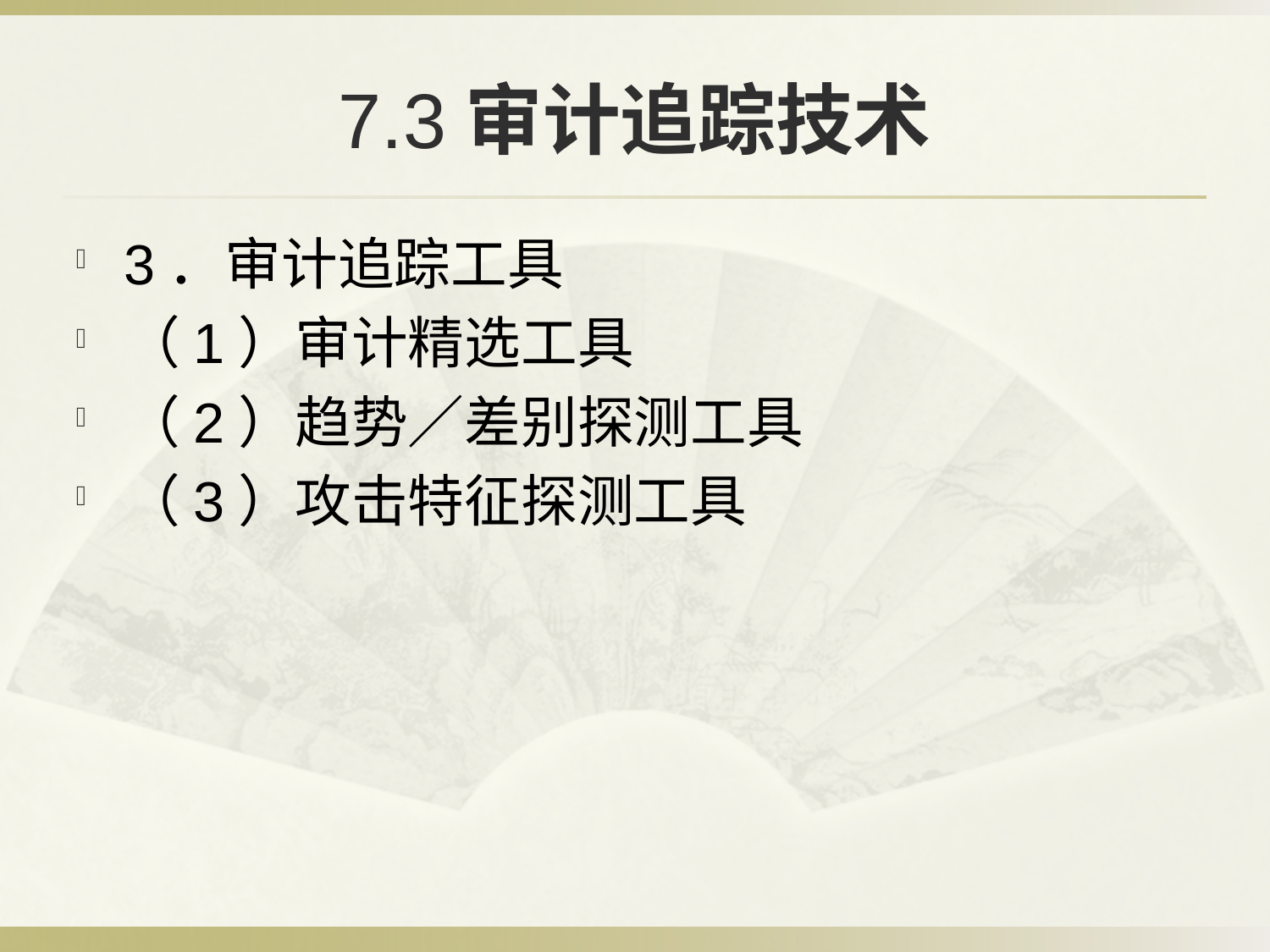

# 7.3审计追踪技术
3．审计追踪工具
（1）审计精选工具
（2）趋势／差别探测工具
（3）攻击特征探测工具